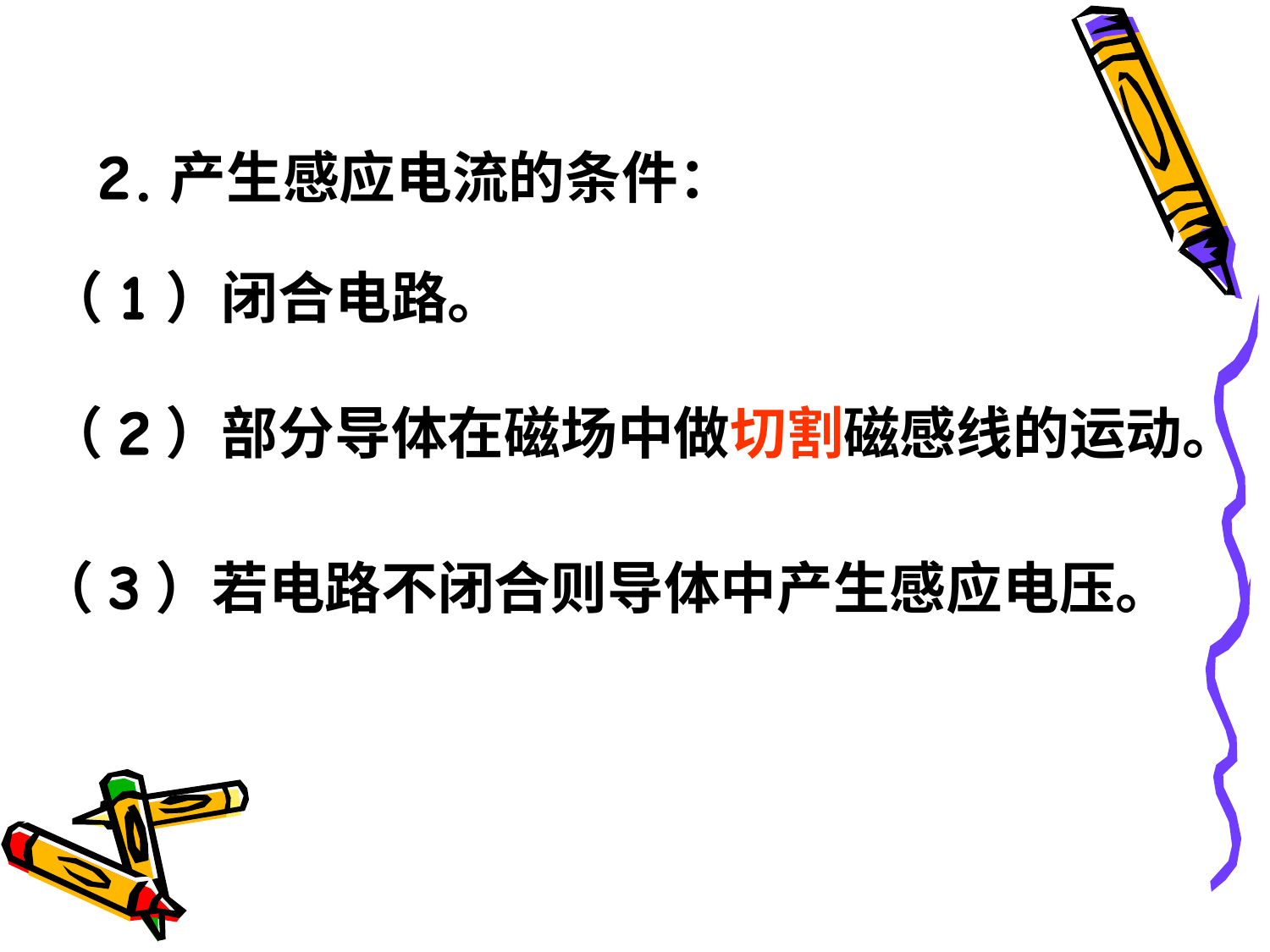

2.产生感应电流的条件：
（1）闭合电路。

（2）部分导体在磁场中做切割磁感线的运动。
（3）若电路不闭合则导体中产生感应电压。